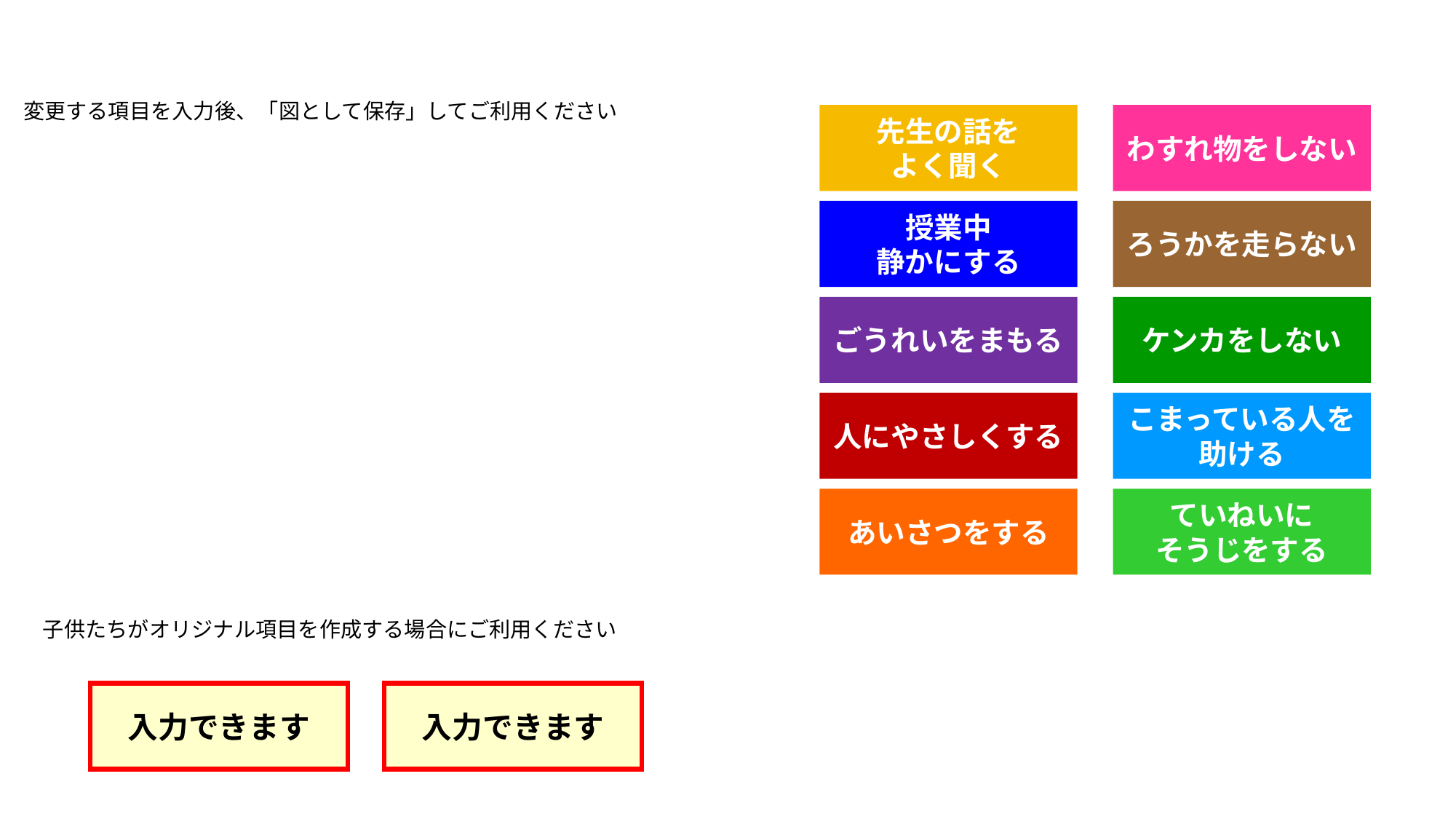

変更する項目を入力後、「図として保存」してご利用ください
先生の話を
よく聞く
わすれ物をしない
授業中
静かにする
ろうかを走らない
ごうれいをまもる
ケンカをしない
人にやさしくする
こまっている人を
助ける
あいさつをする
ていねいに
そうじをする
子供たちがオリジナル項目を作成する場合にご利用ください
入力できます
入力できます